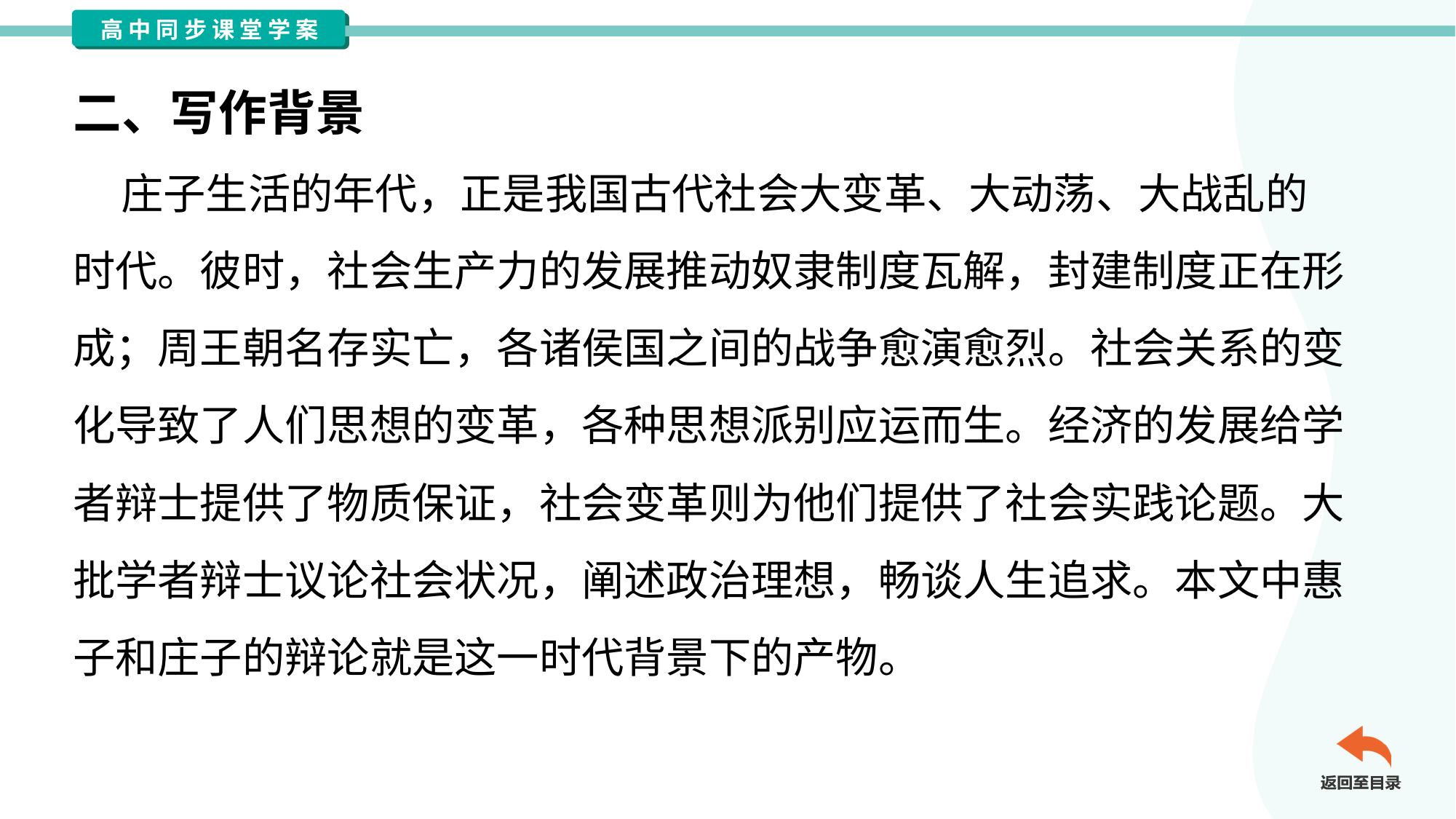

二、写作背景
    庄子生活的年代，正是我国古代社会大变革、大动荡、大战乱的
时代。彼时，社会生产力的发展推动奴隶制度瓦解，封建制度正在形
成；周王朝名存实亡，各诸侯国之间的战争愈演愈烈。社会关系的变
化导致了人们思想的变革，各种思想派别应运而生。经济的发展给学
者辩士提供了物质保证，社会变革则为他们提供了社会实践论题。大
批学者辩士议论社会状况，阐述政治理想，畅谈人生追求。本文中惠
子和庄子的辩论就是这一时代背景下的产物。